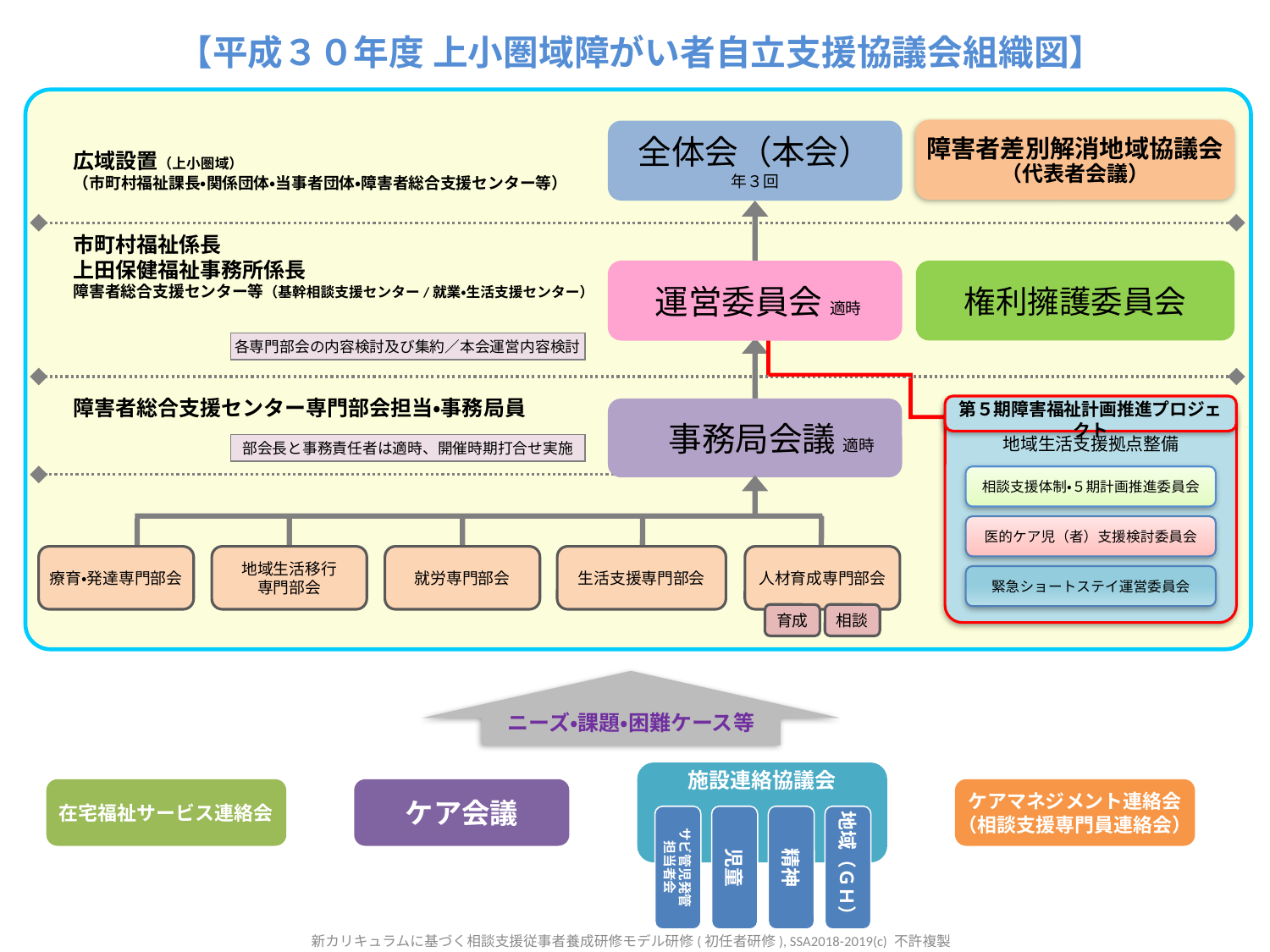

【平成３０年度 上小圏域障がい者自立支援協議会組織図】

障害者差別解消地域協議会
（代表者会議）
全体会（本会）
年３回
広域設置（上小圏域）
（市町村福祉課長・関係団体・当事者団体・障害者総合支援センター等）

市町村福祉係長
上田保健福祉事務所係長
障害者総合支援センター等（基幹相談支援センター/就業・生活支援センター）
権利擁護委員会
運営委員会 適時
各専門部会の内容検討及び集約／本会運営内容検討

障害者総合支援センター専門部会担当・事務局員
第５期障害福祉計画推進プロジェクト
　事務局会議 適時

地域生活支援拠点整備

部会長と事務責任者は適時、開催時期打合せ実施
相談支援体制・５期計画推進委員会

医的ケア児（者）支援検討委員会

療育・発達専門部会
地域生活移行
専門部会
就労専門部会
生活支援専門部会
人材育成専門部会
緊急ショートステイ運営委員会
育成
相談

ニーズ・課題・困難ケース等

施設連絡協議会
在宅福祉サービス連絡会
ケア会議
ケアマネジメント連絡会
（相談支援専門員連絡会）
サビ管児発管
担当者会
児童
精神
地域（ＧＨ）

新カリキュラムに基づく相談支援従事者養成研修モデル研修(初任者研修), SSA2018-2019(c) 不許複製